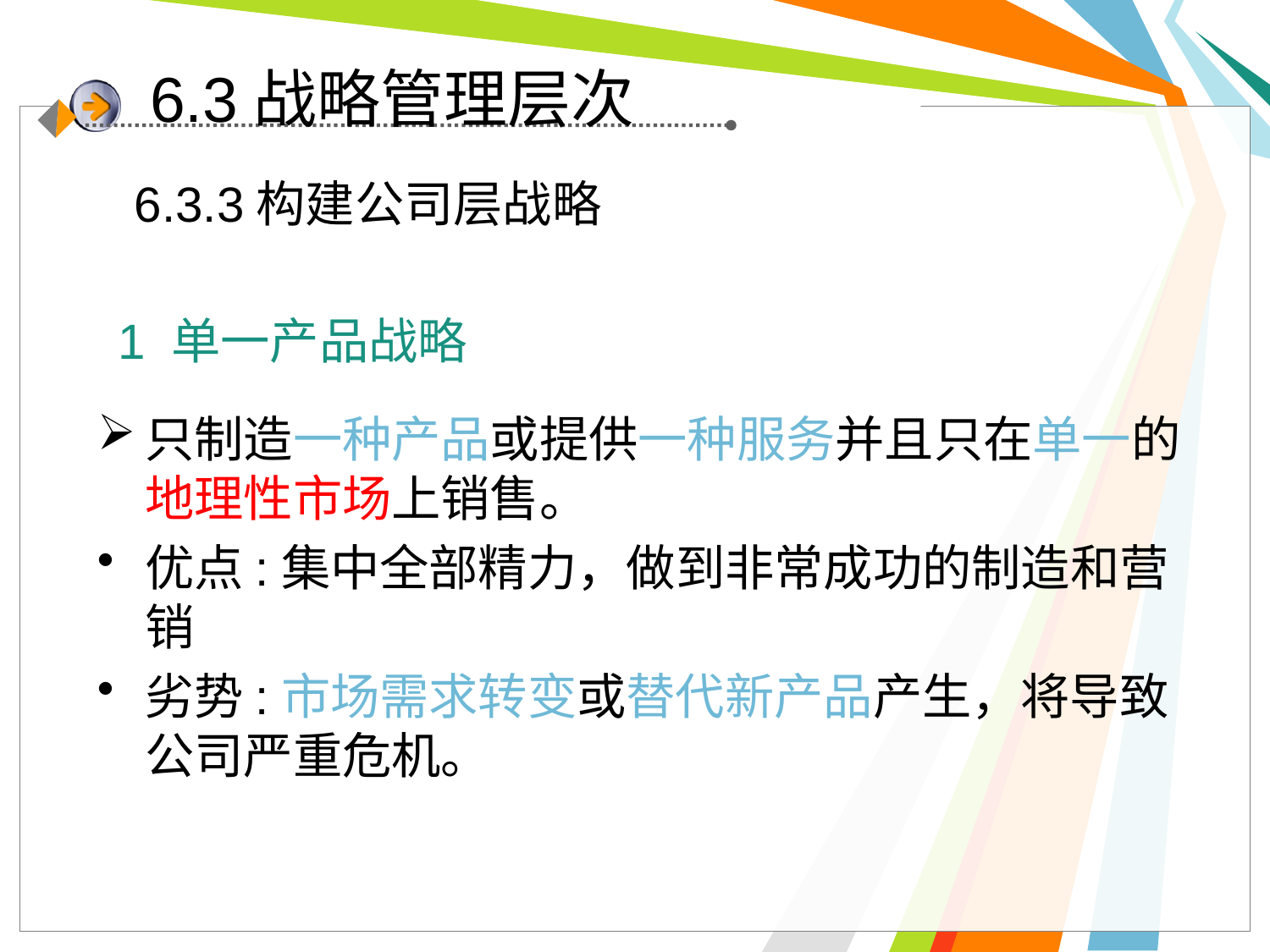

6.3战略管理层次

6.3.3构建公司层战略
1 单一产品战略
只制造一种产品或提供一种服务并且只在单一的地理性市场上销售。
优点:集中全部精力，做到非常成功的制造和营销
劣势:市场需求转变或替代新产品产生，将导致公司严重危机。